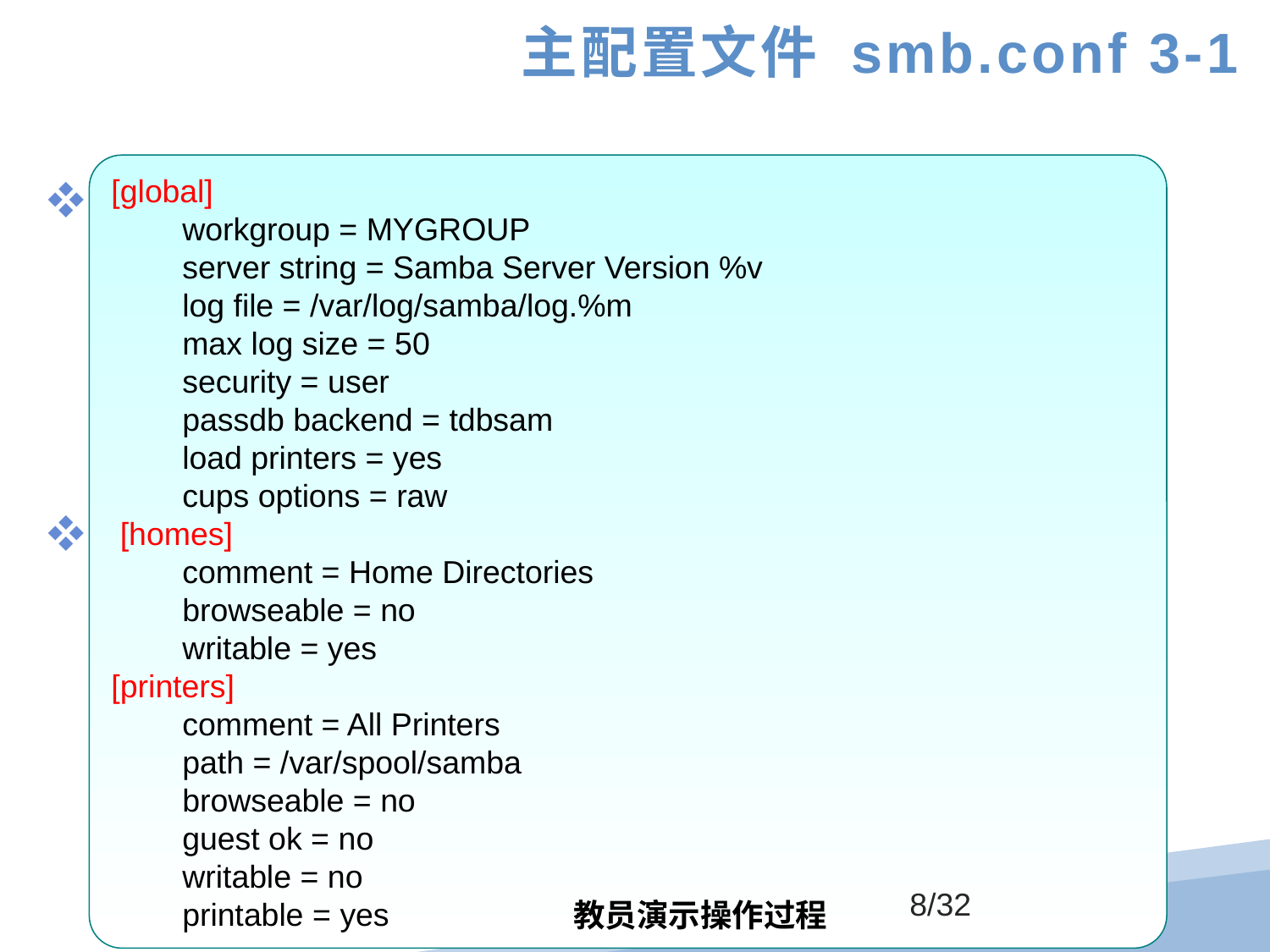

主配置文件 smb.conf 3-1
[global]
        workgroup = MYGROUP
        server string = Samba Server Version %v
        log file = /var/log/samba/log.%m
        max log size = 50
        security = user
        passdb backend = tdbsam
        load printers = yes
        cups options = raw
 [homes]
        comment = Home Directories
        browseable = no
        writable = yes
[printers]
        comment = All Printers
        path = /var/spool/samba
        browseable = no
        guest ok = no
        writable = no
        printable = yes
smb.conf 文件的配置内容
[global]：全局设置
[homes]：用户目录共享设置
[printers]：打印机共享设置
[myshare]：自定义名称的共享目录设置
辅助配置内容
注释行：以 # 号开头的行
配置样例行：以 ; 号开头的行
结合 grep 命令可以提取有效配置行
 grep -v "^#" smb.conf | grep -v "^;" | grep -v ^$

8/32
教员演示操作过程